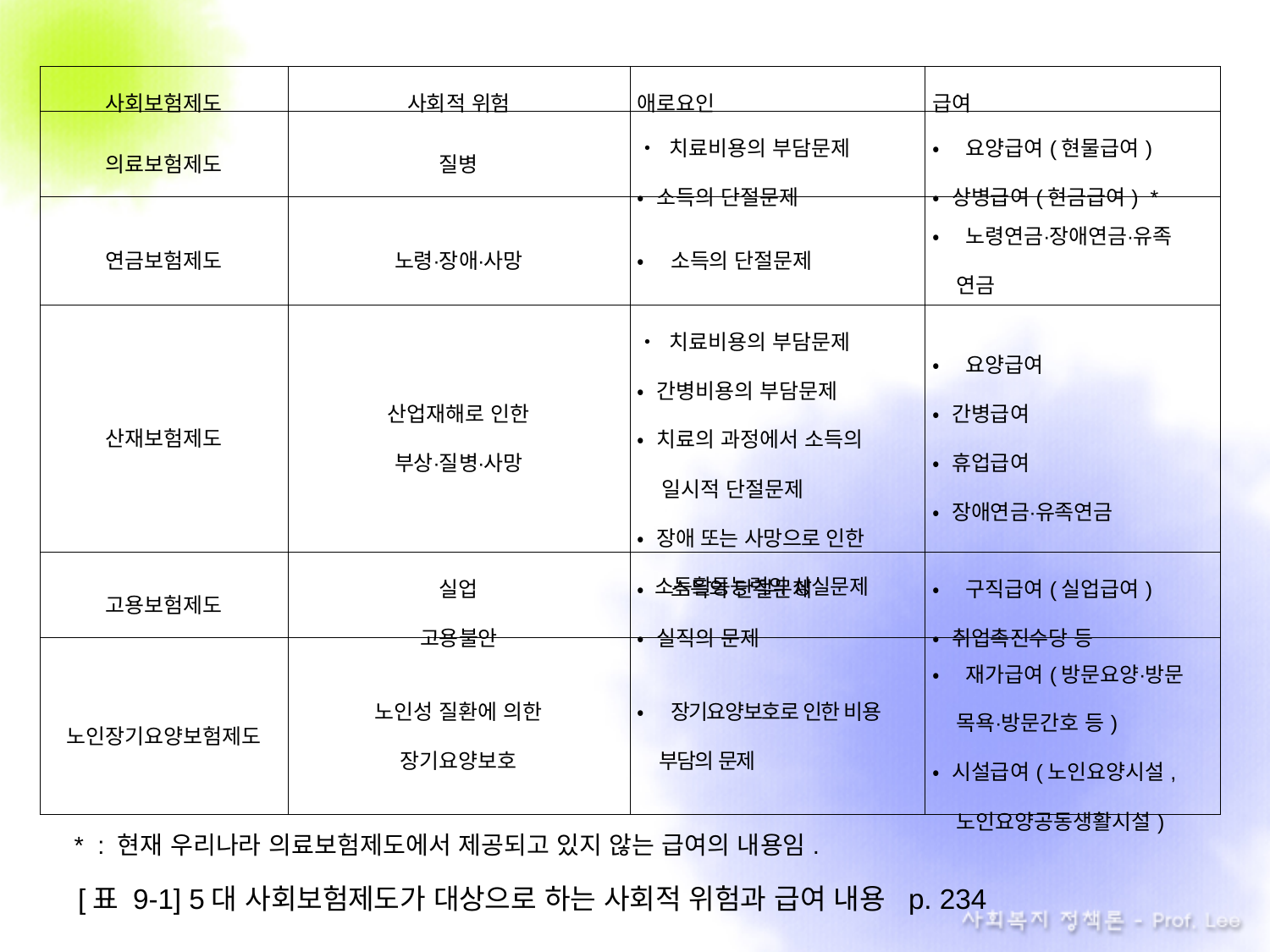

| 사회보험제도 | 사회적 위험 | 애로요인 | 급여 |
| --- | --- | --- | --- |
| 의료보험제도 | 질병 | • 치료비용의 부담문제 • 소득의 단절문제 | • 요양급여(현물급여) • 상병급여(현금급여) \* |
| 연금보험제도 | 노령∙장애∙사망 | • 소득의 단절문제 | • 노령연금∙장애연금∙유족 연금 |
| 산재보험제도 | 산업재해로 인한 부상∙질병∙사망 | • 치료비용의 부담문제 • 간병비용의 부담문제 • 치료의 과정에서 소득의 일시적 단절문제 • 장애 또는 사망으로 인한 소득활동능력의 상실문제 | • 요양급여 • 간병급여 • 휴업급여 • 장애연금∙유족연금 |
| 고용보험제도 | 실업 고용불안 | • 소득의 단절문제 • 실직의 문제 | • 구직급여(실업급여) • 취업촉진수당 등 |
| 노인장기요양보험제도 | 노인성 질환에 의한 장기요양보호 | • 장기요양보호로 인한 비용 부담의 문제 | • 재가급여(방문요양∙방문 목욕∙방문간호 등) • 시설급여(노인요양시설, 노인요양공동생활시설) |
*  : 현재 우리나라 의료보험제도에서 제공되고 있지 않는 급여의 내용임.
[표 9-1] 5대 사회보험제도가 대상으로 하는 사회적 위험과 급여 내용  p. 234